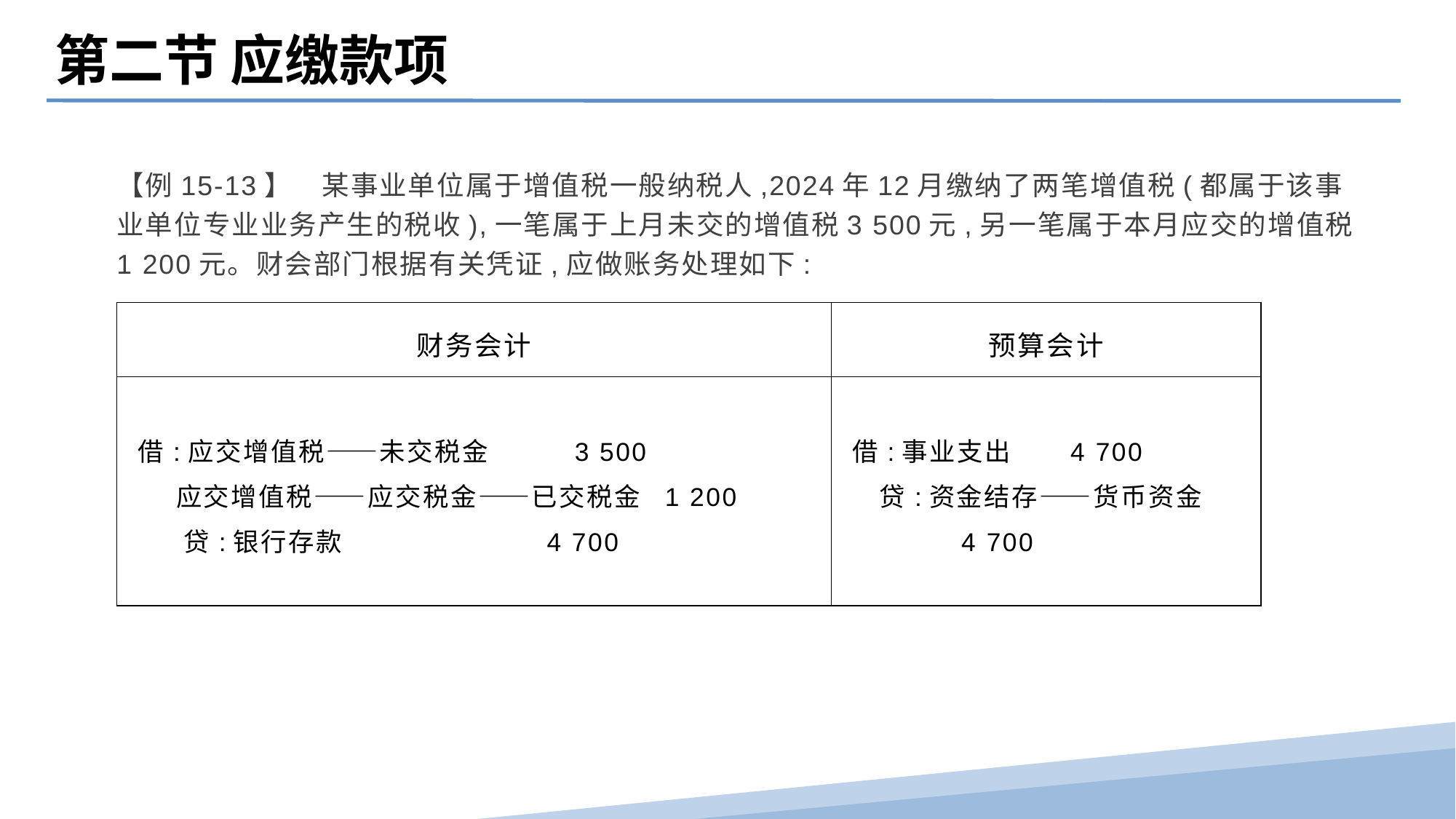

第二节 应缴款项
【例15-13】　某事业单位属于增值税一般纳税人,2024年12月缴纳了两笔增值税(都属于该事业单位专业业务产生的税收),一笔属于上月未交的增值税3 500元,另一笔属于本月应交的增值税1 200元。财会部门根据有关凭证,应做账务处理如下:
| 财务会计 | 预算会计 |
| --- | --- |
| 借:应交增值税——未交税金 3 500 应交增值税——应交税金——已交税金 1 200 贷:银行存款 4 700 | 借:事业支出 4 700 贷:资金结存——货币资金 4 700 |